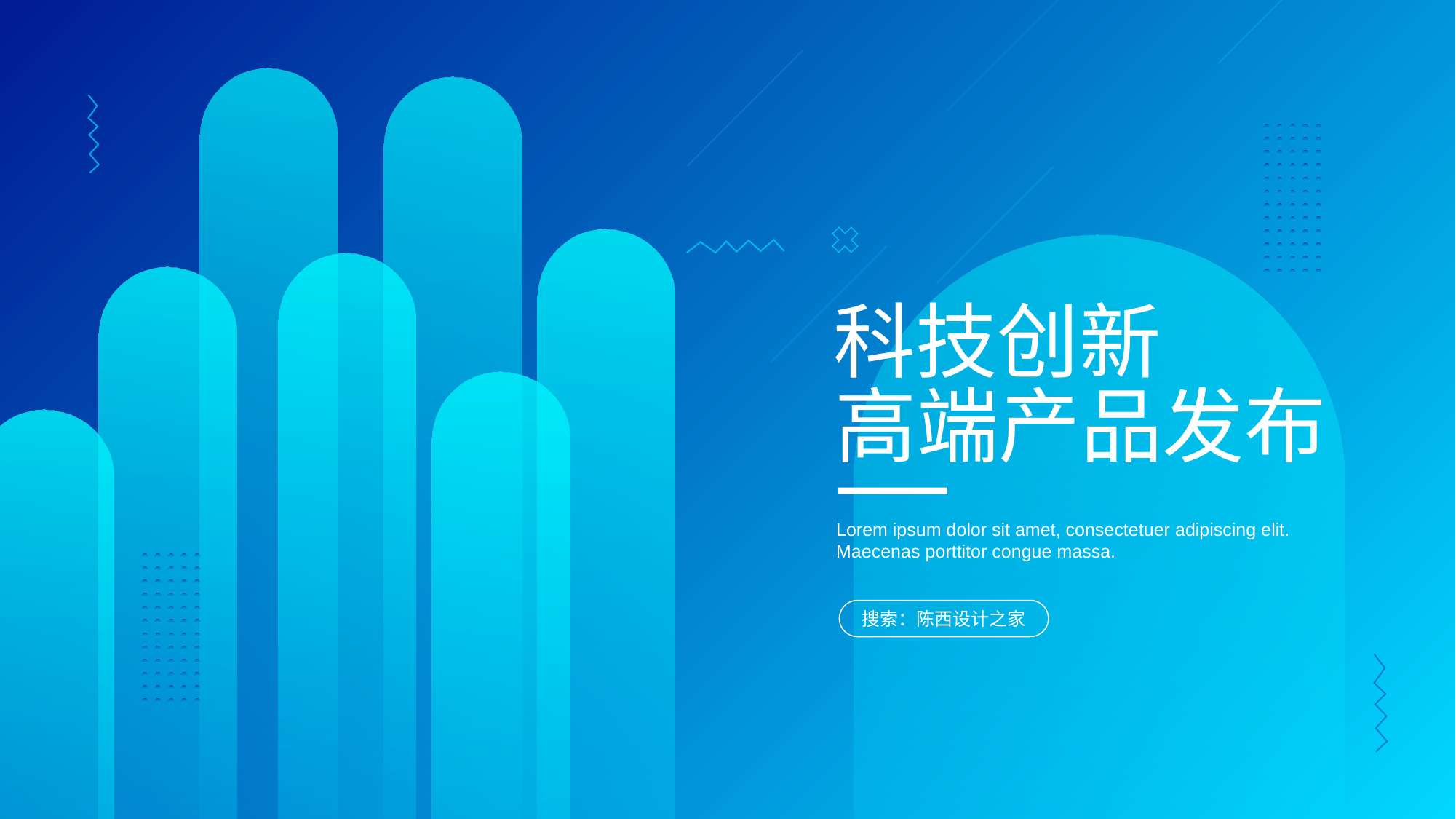

科技创新
高端产品发布

Lorem ipsum dolor sit amet, consectetuer adipiscing elit. Maecenas porttitor congue massa.

搜索：陈西设计之家